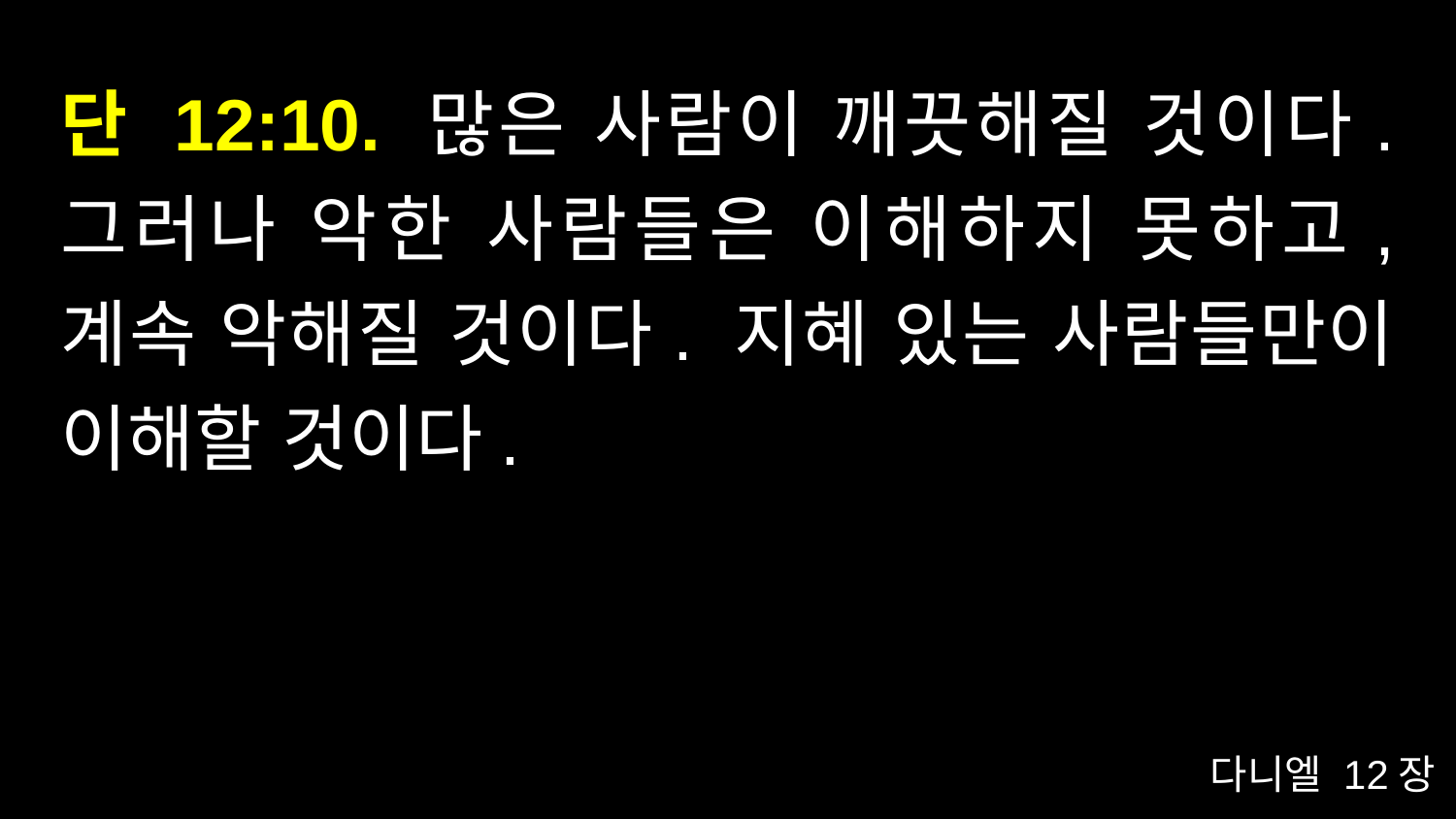

# 단 12:10. 많은 사람이 깨끗해질 것이다. 그러나 악한 사람들은 이해하지 못하고, 계속 악해질 것이다. 지혜 있는 사람들만이 이해할 것이다.
다니엘 12장